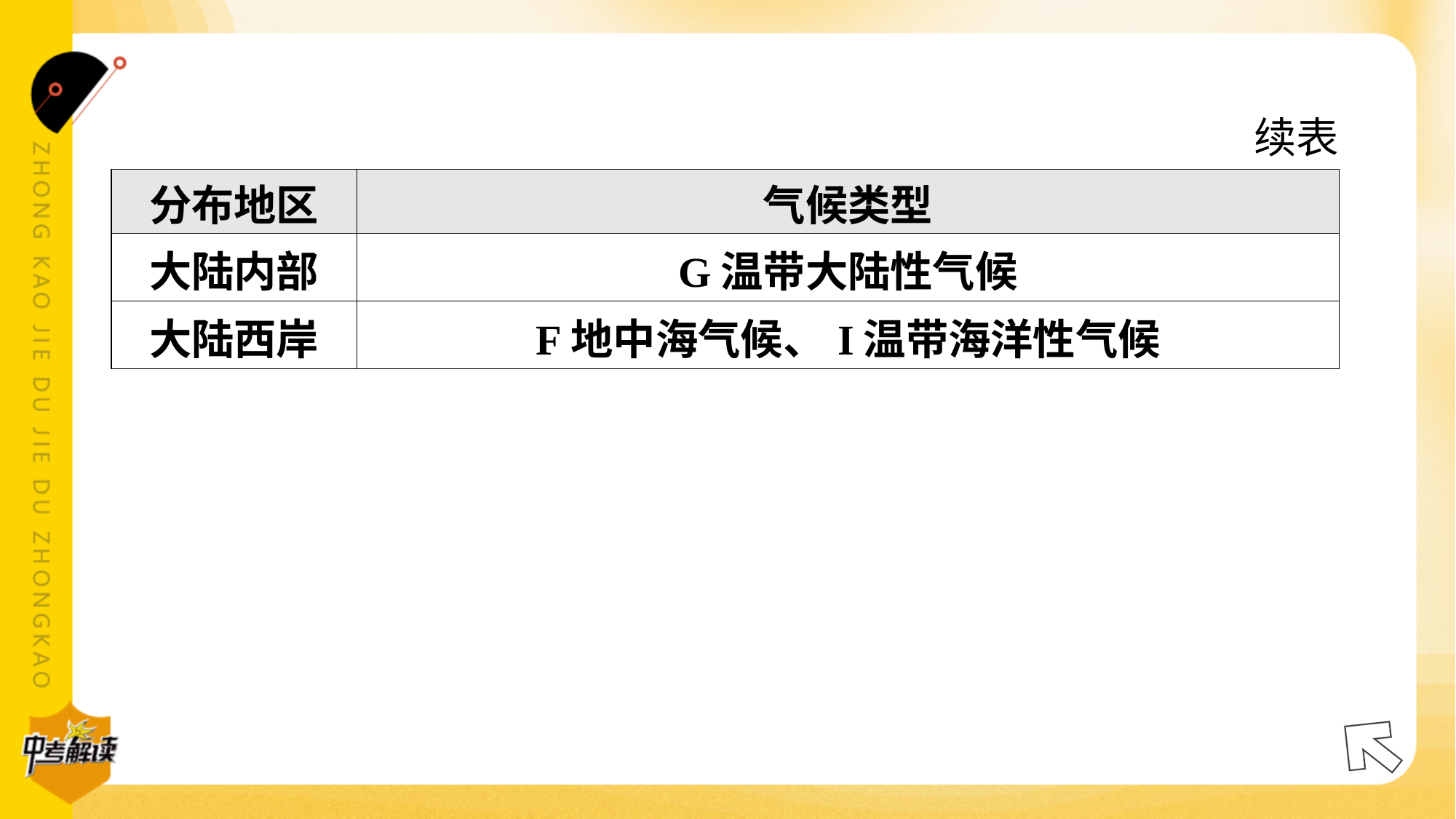

续表
| 分布地区 | 气候类型 |
| --- | --- |
| 大陆内部 | G温带大陆性气候 |
| 大陆西岸 | F地中海气候、I温带海洋性气候 |